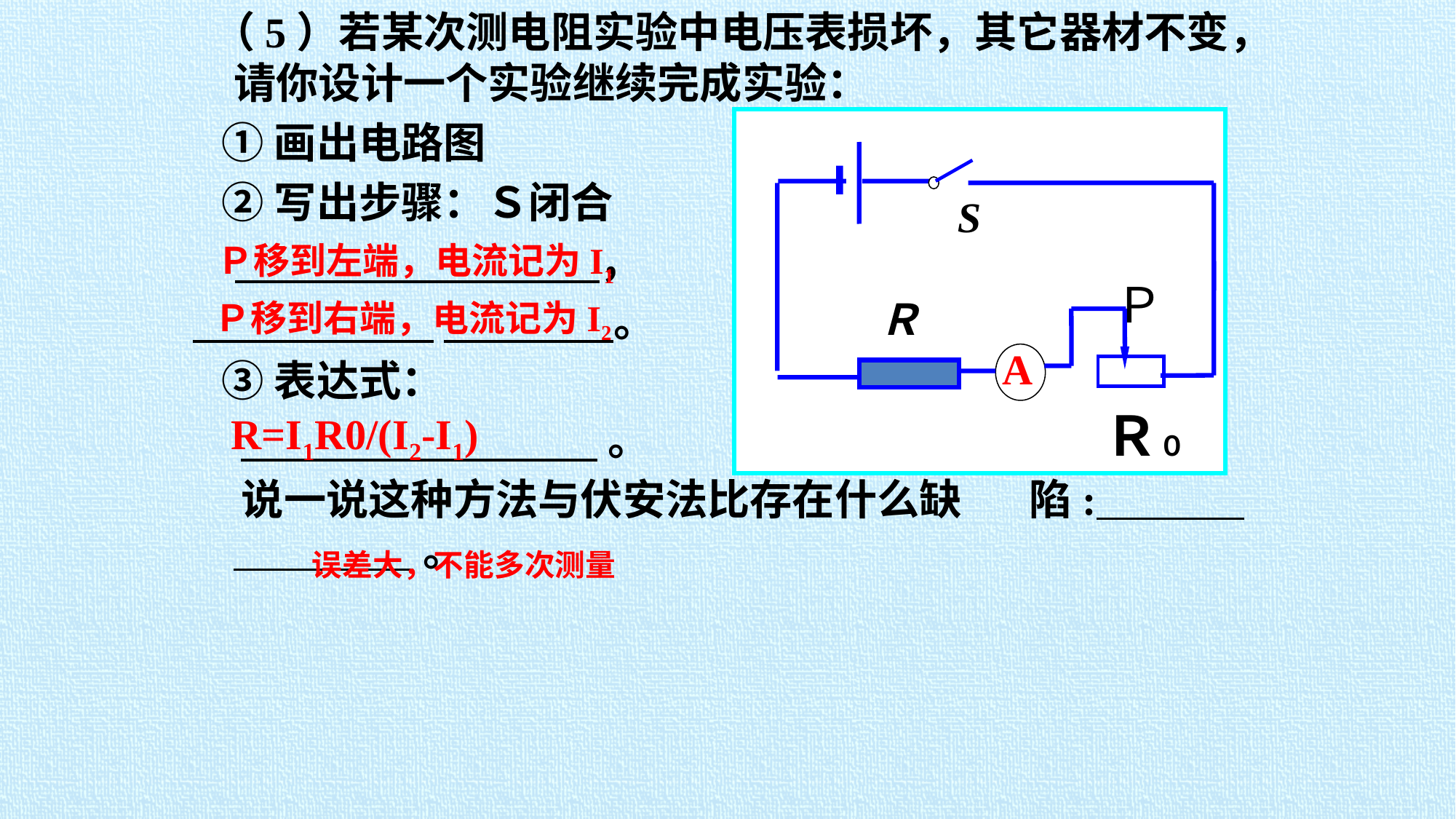

（5）若某次测电阻实验中电压表损坏，其它器材不变，请你设计一个实验继续完成实验：
   ①画出电路图
   ②写出步骤：Ｓ闭合
　                             　　，
                         　　　　。
   ③表达式：
                                          。
    说一说这种方法与伏安法比存在什么缺       陷:                                。

S

Ｐ
Ｒ

A

Ｒ０
Ｐ移到左端，电流记为I1
Ｐ移到右端，电流记为I2
R=I1R0/(I2-I1)
误差大，不能多次测量